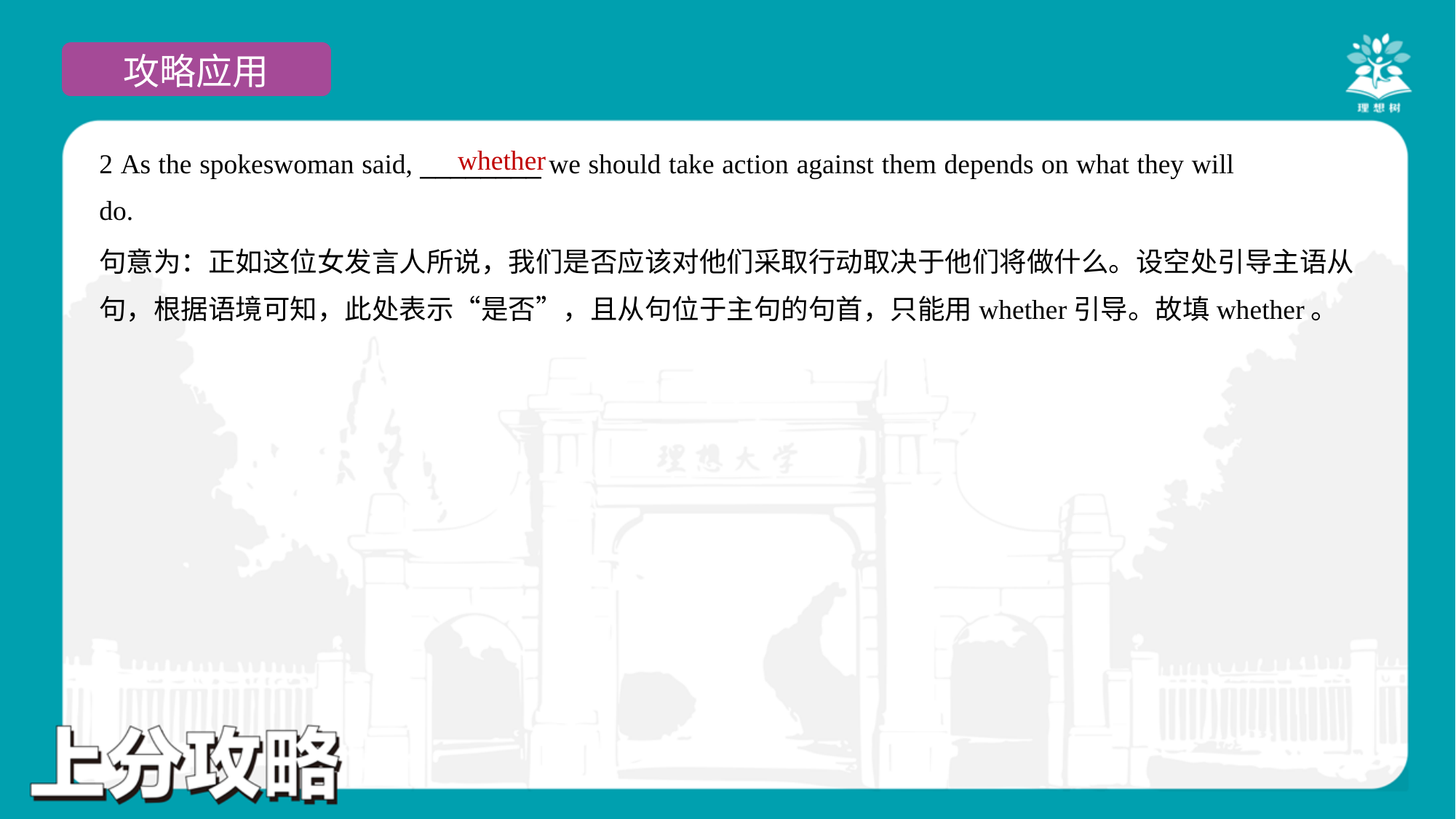

whether
2 As the spokeswoman said, ________ we should take action against them depends on what they will
do.
句意为：正如这位女发言人所说，我们是否应该对他们采取行动取决于他们将做什么。设空处引导主语从
句，根据语境可知，此处表示“是否”，且从句位于主句的句首，只能用whether引导。故填whether。